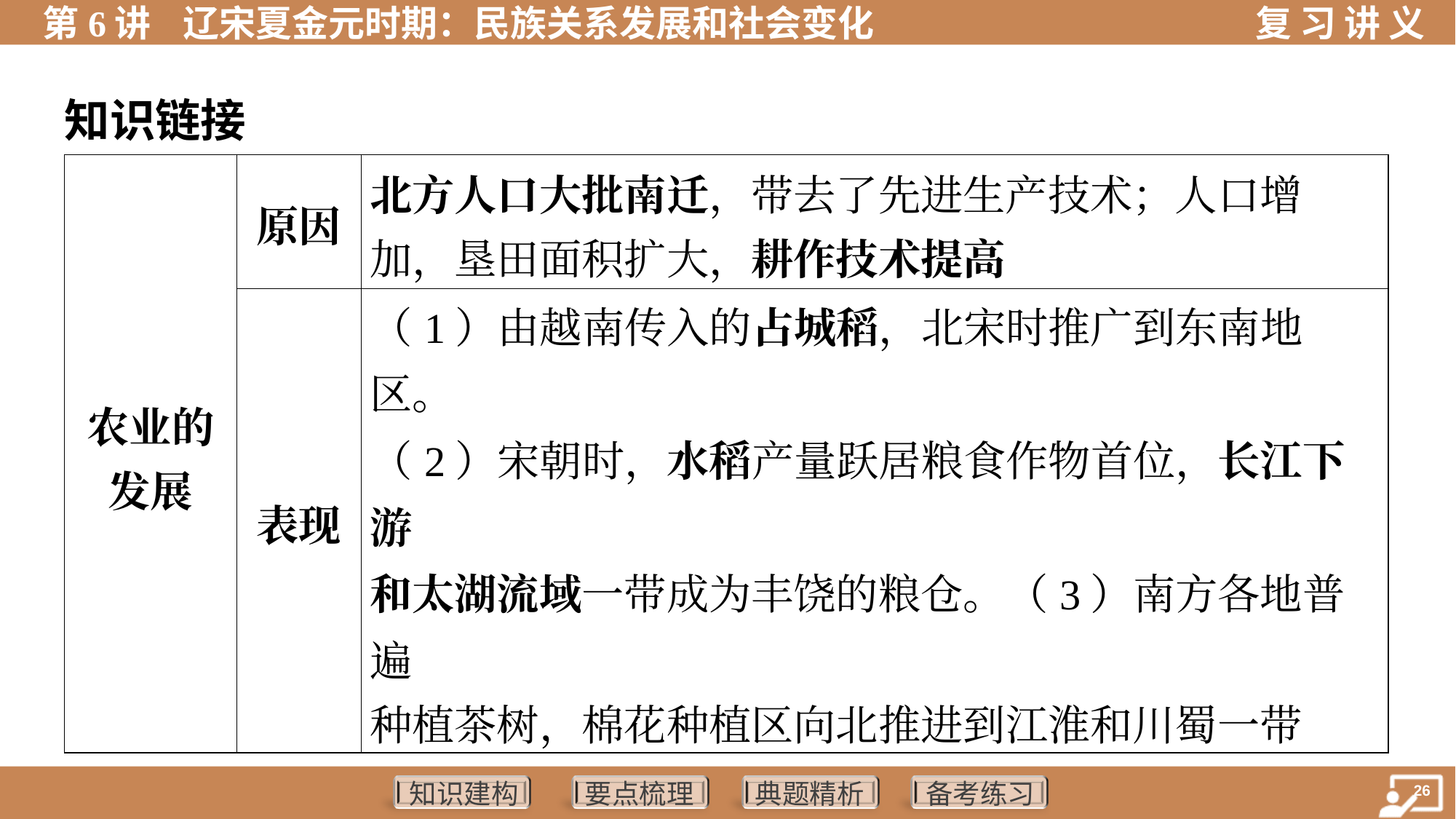

知识链接
| 农业的 发展 | 原因 | 北方人口大批南迁，带去了先进生产技术；人口增 加，垦田面积扩大，耕作技术提高 |
| --- | --- | --- |
|  | 表现 | （1）由越南传入的占城稻，北宋时推广到东南地区。 （2）宋朝时，水稻产量跃居粮食作物首位，长江下游 和太湖流域一带成为丰饶的粮仓。（3）南方各地普遍 种植茶树，棉花种植区向北推进到江淮和川蜀一带 |